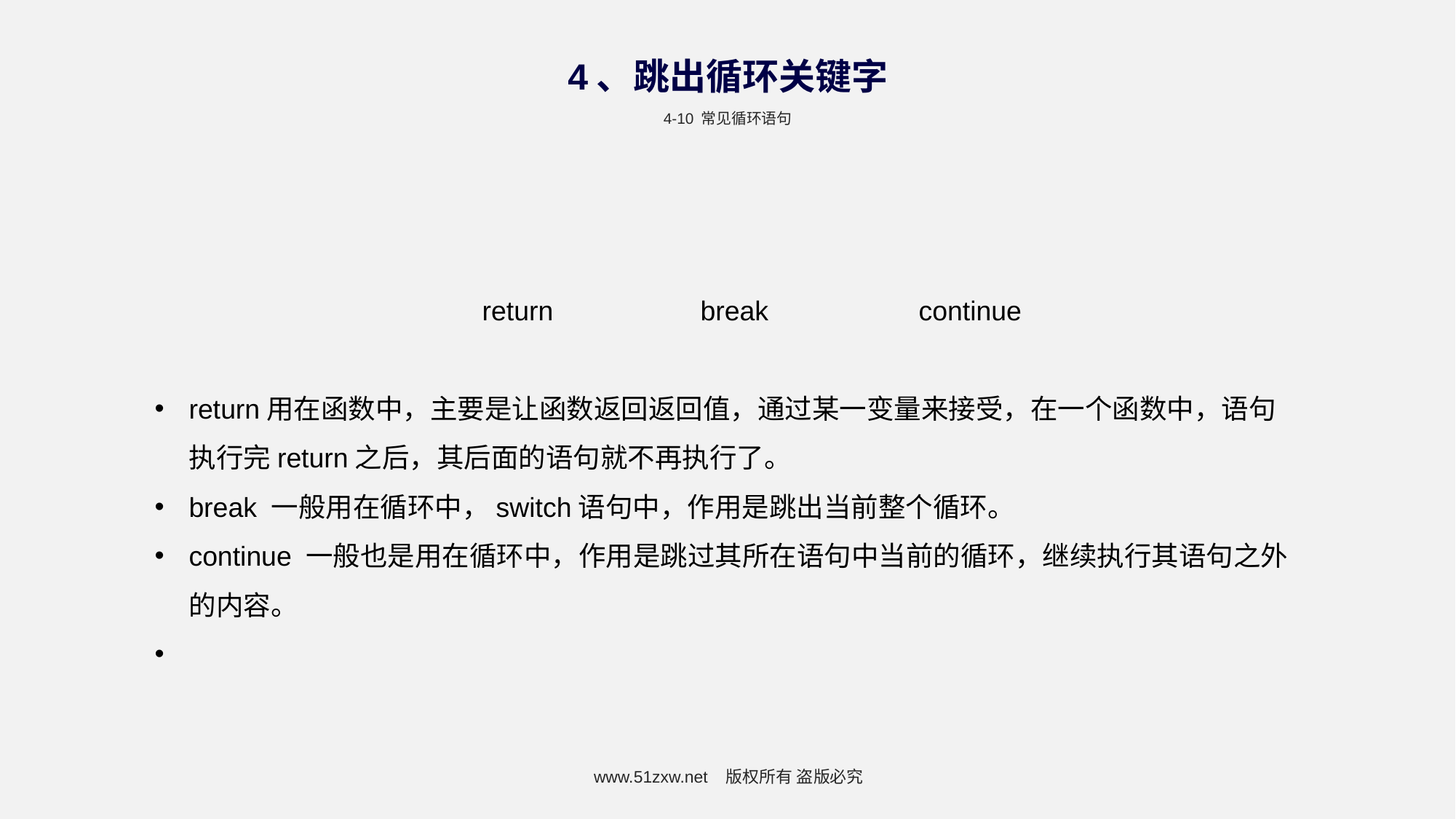

4、跳出循环关键字
4-10 常见循环语句
			return 		break 		continue

return用在函数中，主要是让函数返回返回值，通过某一变量来接受，在一个函数中，语句执行完return之后，其后面的语句就不再执行了。
break 一般用在循环中，switch语句中，作用是跳出当前整个循环。
continue 一般也是用在循环中，作用是跳过其所在语句中当前的循环，继续执行其语句之外的内容。

www.51zxw.net   版权所有 盗版必究